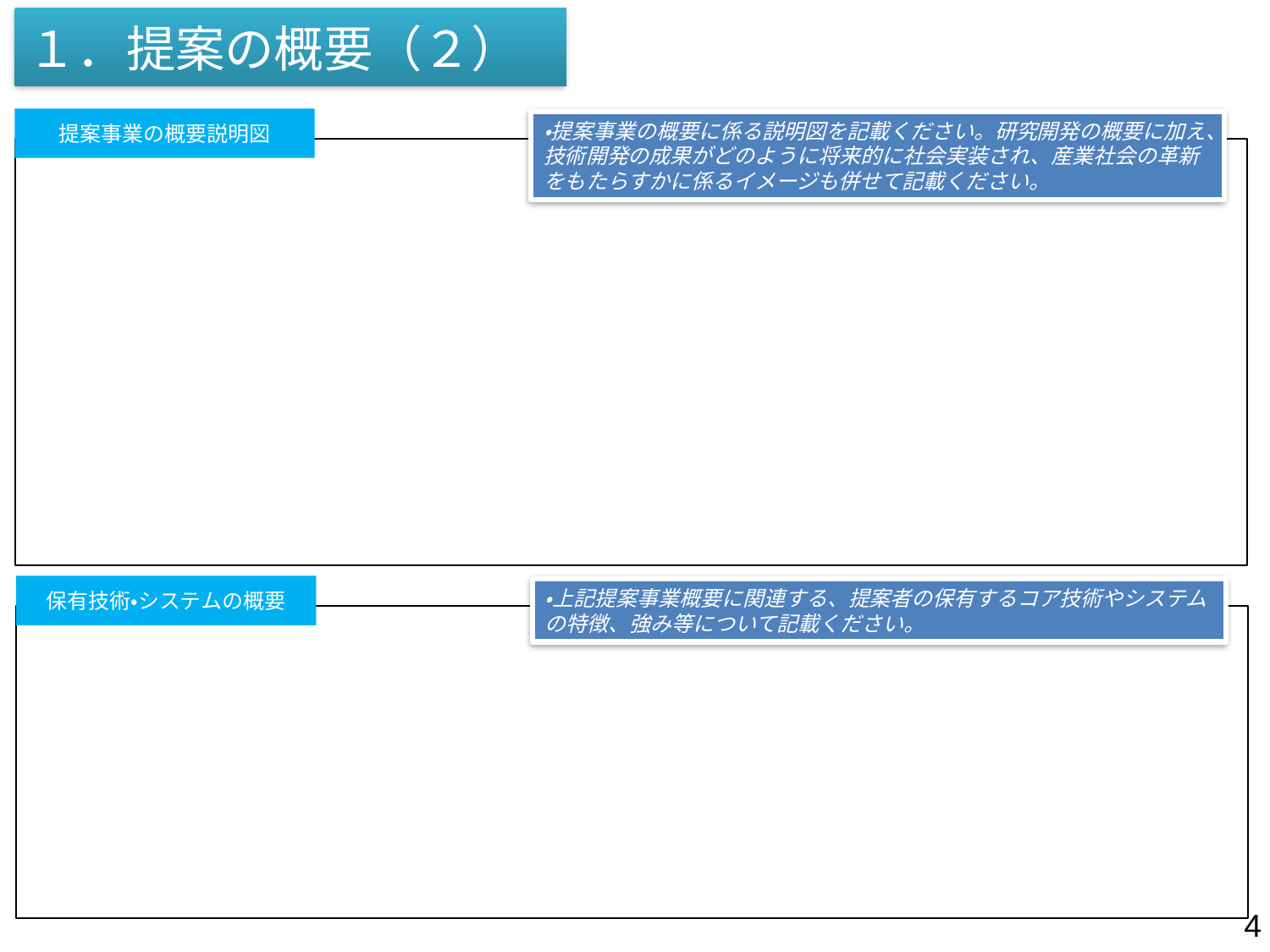

# １．提案の概要（２）
提案事業の概要説明図
・提案事業の概要に係る説明図を記載ください。研究開発の概要に加え、技術開発の成果がどのように将来的に社会実装され、産業社会の革新をもたらすかに係るイメージも併せて記載ください。

保有技術・システムの概要
・上記提案事業概要に関連する、提案者の保有するコア技術やシステムの特徴、強み等について記載ください。

4